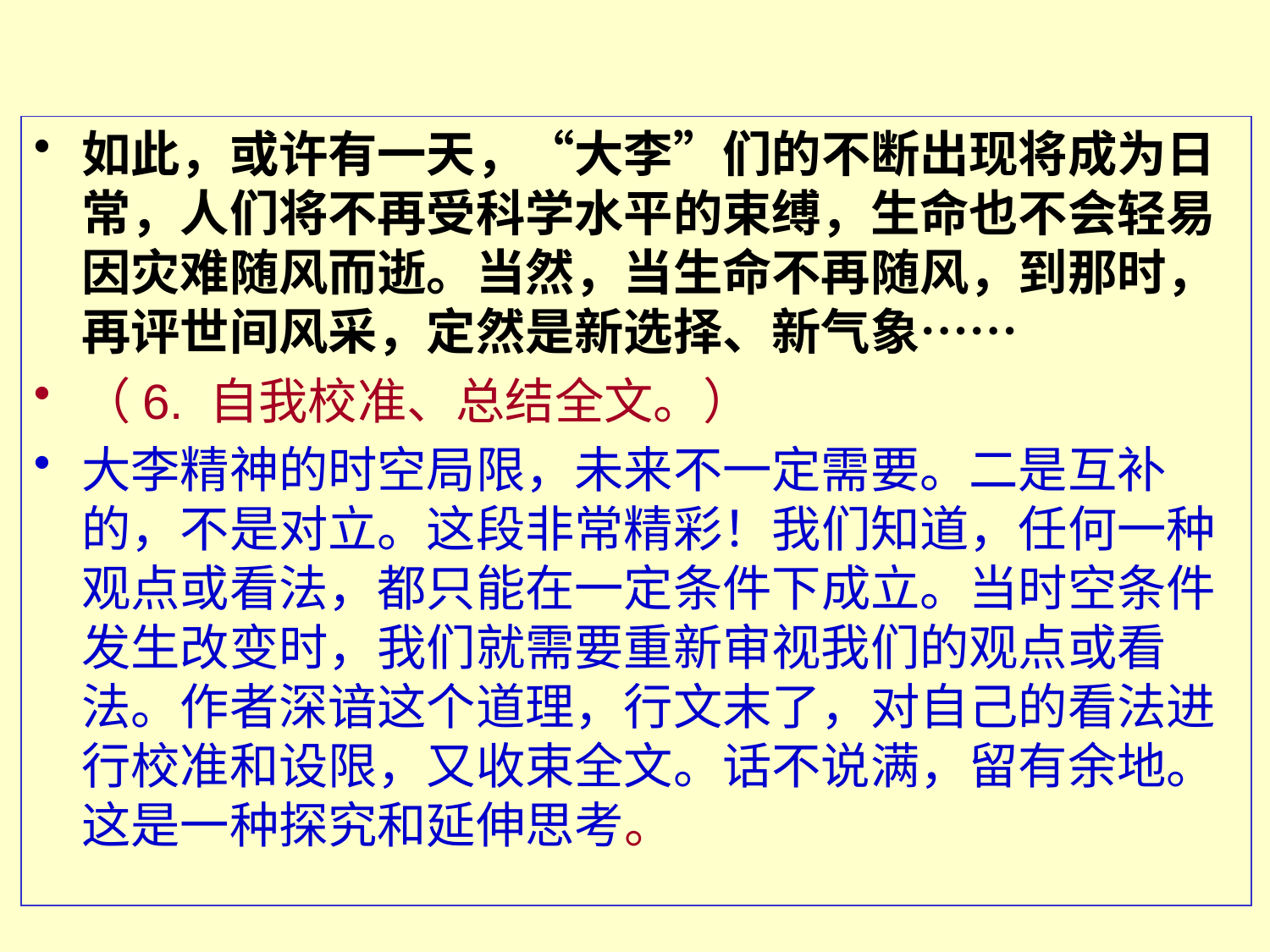

#
如此，或许有一天，“大李”们的不断出现将成为日常，人们将不再受科学水平的束缚，生命也不会轻易因灾难随风而逝。当然，当生命不再随风，到那时，再评世间风采，定然是新选择、新气象……
（6. 自我校准、总结全文。）
大李精神的时空局限，未来不一定需要。二是互补的，不是对立。这段非常精彩！我们知道，任何一种观点或看法，都只能在一定条件下成立。当时空条件发生改变时，我们就需要重新审视我们的观点或看法。作者深谙这个道理，行文末了，对自己的看法进行校准和设限，又收束全文。话不说满，留有余地。这是一种探究和延伸思考。